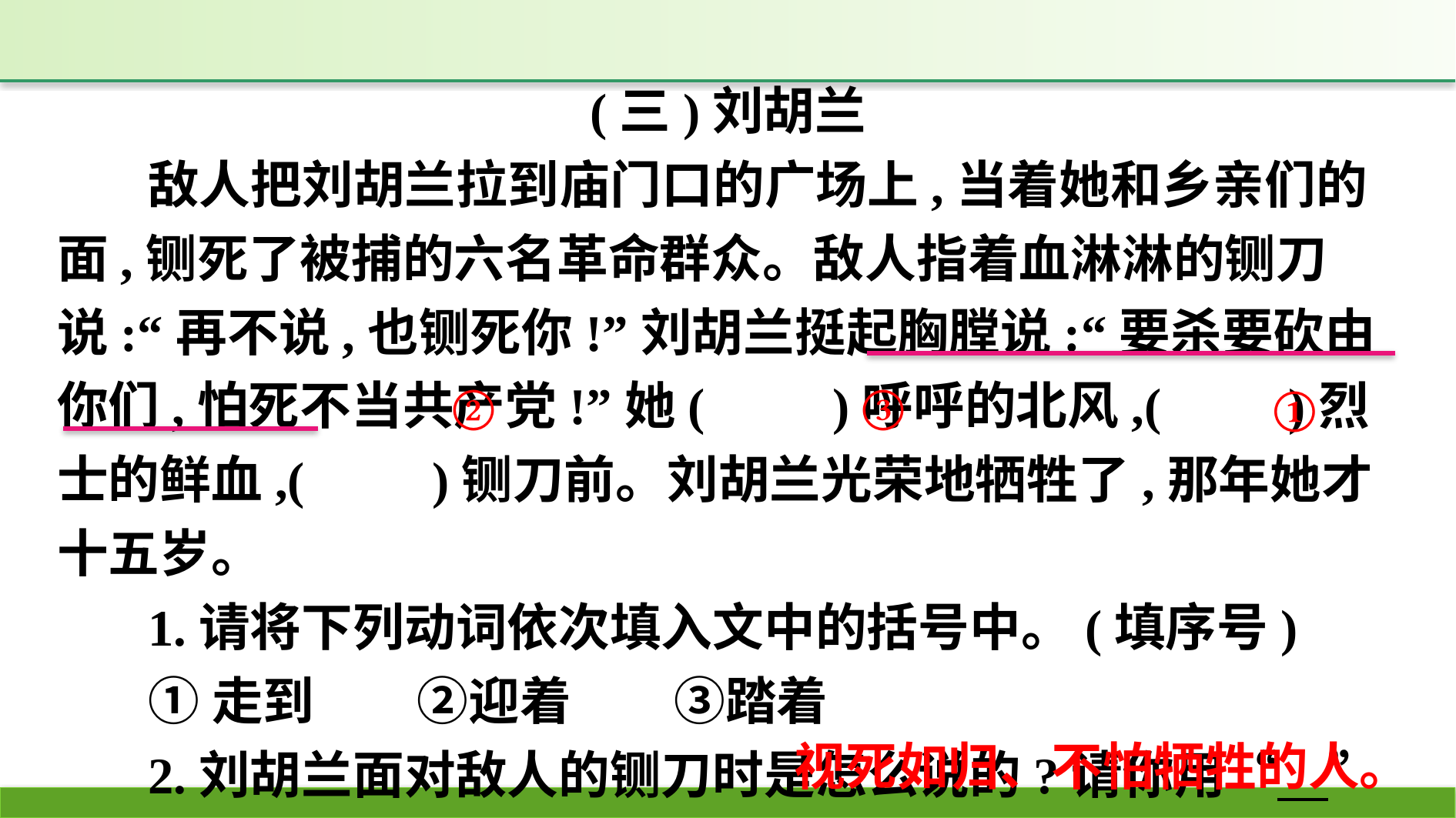

(三)刘胡兰
敌人把刘胡兰拉到庙门口的广场上,当着她和乡亲们的面,铡死了被捕的六名革命群众。敌人指着血淋淋的铡刀说:“再不说,也铡死你!”刘胡兰挺起胸膛说:“要杀要砍由你们,怕死不当共产党!”她(　　)呼呼的北风,(　　)烈士的鲜血,(　　)铡刀前。刘胡兰光荣地牺牲了,那年她才十五岁。
1.请将下列动词依次填入文中的括号中。(填序号)
①走到　　②迎着　　③踏着
2.刘胡兰面对敌人的铡刀时是怎么说的?请你用“　”画出来。
3.你觉得刘胡兰是个怎样的人?
②
③
①
视死如归、不怕牺牲的人。